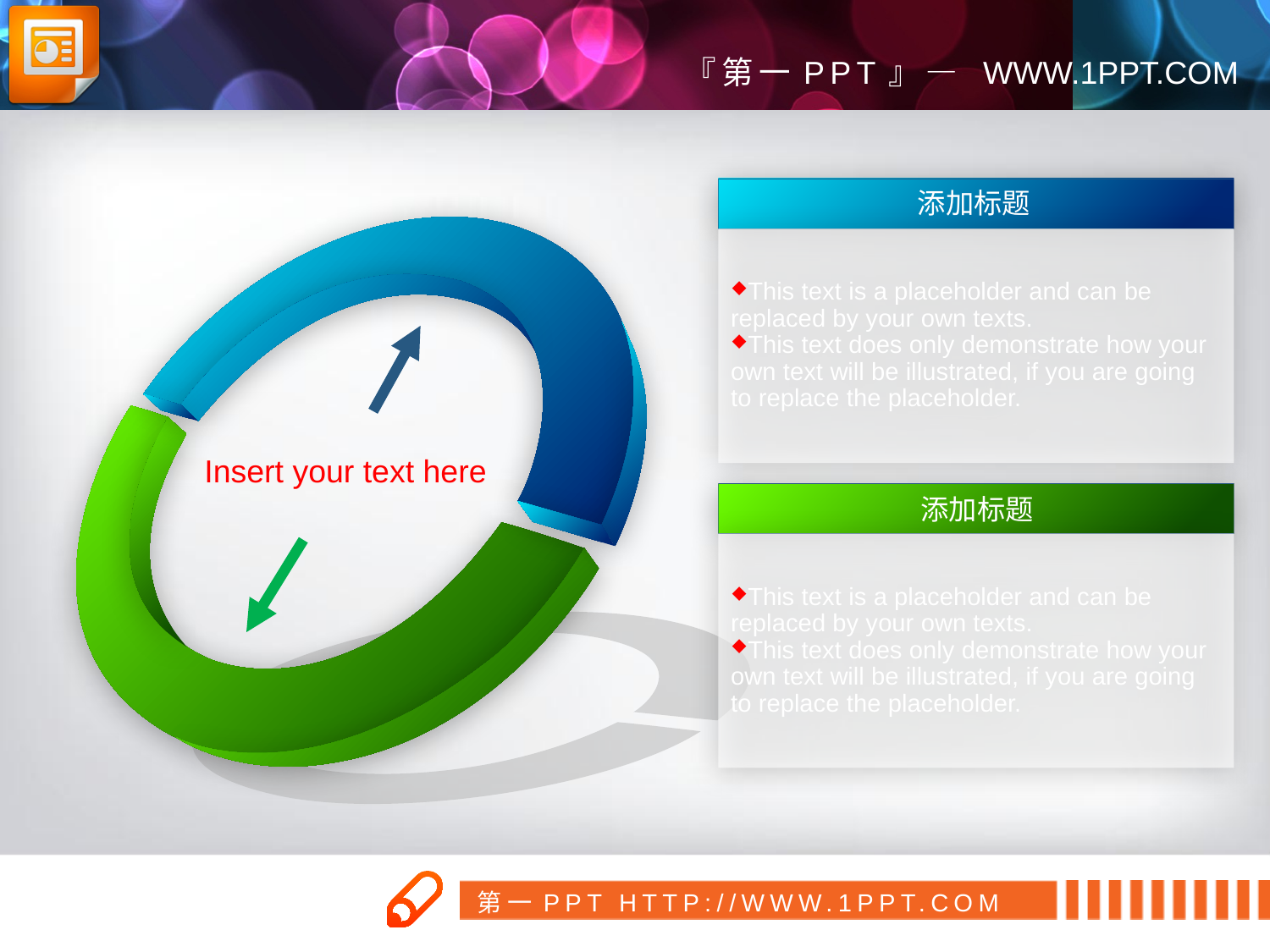

添加标题

This text is a placeholder and can be replaced by your own texts.
This text does only demonstrate how your own text will be illustrated, if you are going to replace the placeholder.

Insert your text here

添加标题
This text is a placeholder and can be replaced by your own texts.
This text does only demonstrate how your own text will be illustrated, if you are going to replace the placeholder.